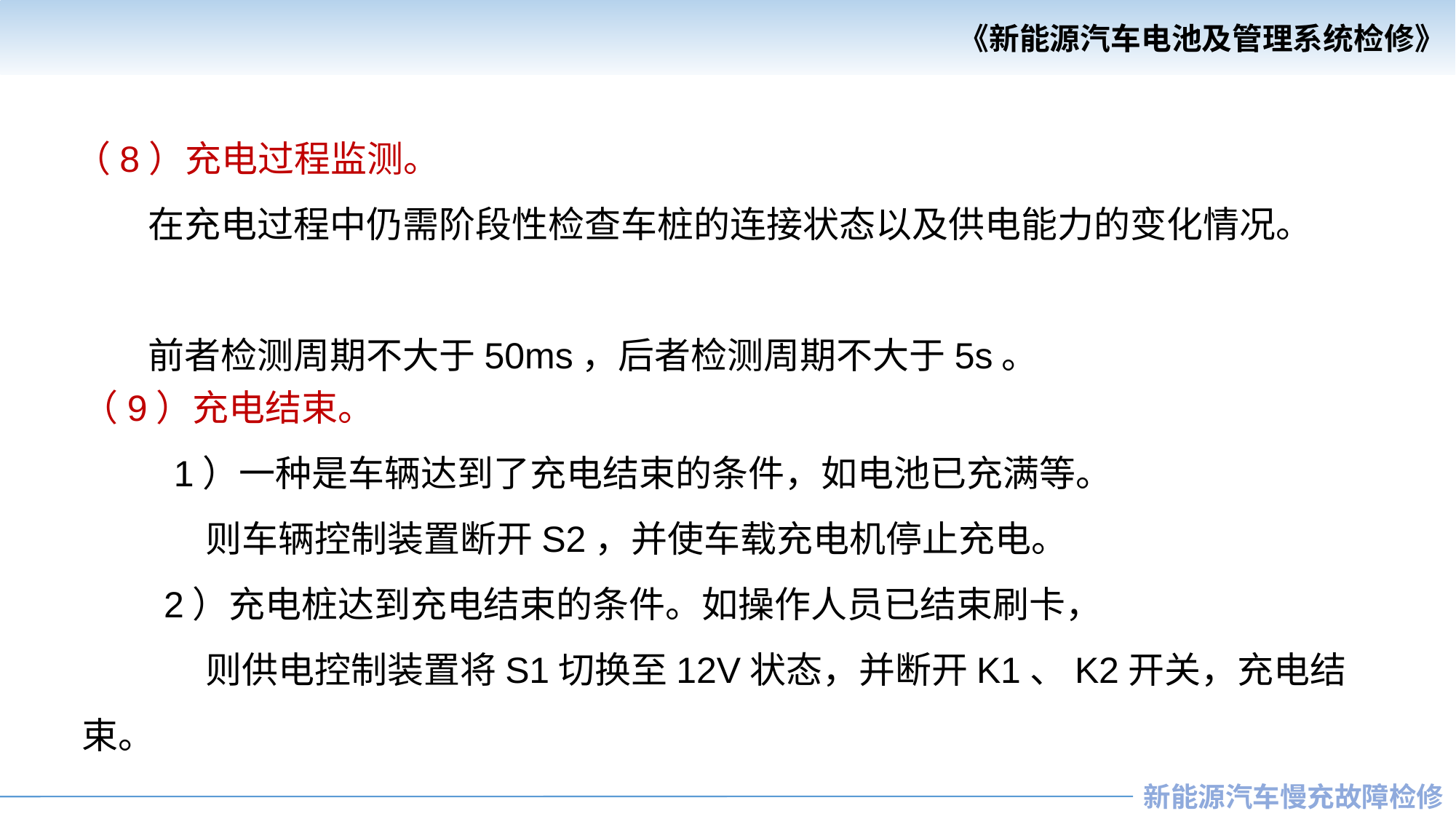

（8）充电过程监测。
          在充电过程中仍需阶段性检查车桩的连接状态以及供电能力的变化情况。
          前者检测周期不大于50ms，后者检测周期不大于5s。
（9）充电结束。
         1）一种是车辆达到了充电结束的条件，如电池已充满等。
              则车辆控制装置断开S2，并使车载充电机停止充电。
        2）充电桩达到充电结束的条件。如操作人员已结束刷卡，
              则供电控制装置将S1切换至12V状态，并断开K1、K2开关，充电结束。